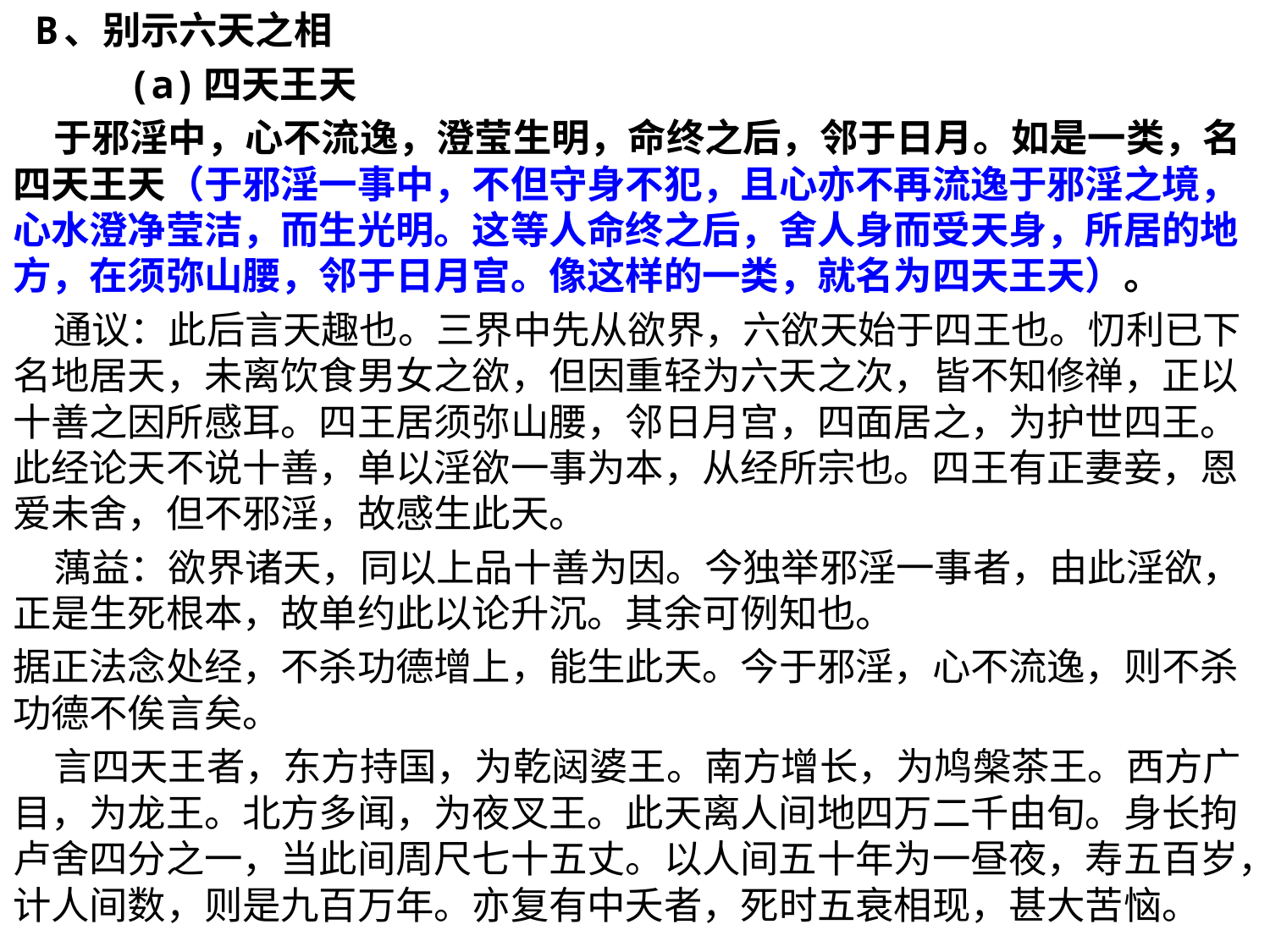

B、别示六天之相
     (a)四天王天
    于邪淫中，心不流逸，澄莹生明，命终之后，邻于日月。如是一类，名四天王天（于邪淫一事中，不但守身不犯，且心亦不再流逸于邪淫之境，心水澄净莹洁，而生光明。这等人命终之后，舍人身而受天身，所居的地方，在须弥山腰，邻于日月宫。像这样的一类，就名为四天王天）。
    通议：此后言天趣也。三界中先从欲界，六欲天始于四王也。忉利已下名地居天，未离饮食男女之欲，但因重轻为六天之次，皆不知修禅，正以十善之因所感耳。四王居须弥山腰，邻日月宫，四面居之，为护世四王。此经论天不说十善，单以淫欲一事为本，从经所宗也。四王有正妻妾，恩爱未舍，但不邪淫，故感生此天。
    蕅益：欲界诸天，同以上品十善为因。今独举邪淫一事者，由此淫欲，正是生死根本，故单约此以论升沉。其余可例知也。
据正法念处经，不杀功德增上，能生此天。今于邪淫，心不流逸，则不杀功德不俟言矣。
    言四天王者，东方持国，为乾闼婆王。南方增长，为鸠槃茶王。西方广目，为龙王。北方多闻，为夜叉王。此天离人间地四万二千由旬。身长拘卢舍四分之一，当此间周尺七十五丈。以人间五十年为一昼夜，寿五百岁，计人间数，则是九百万年。亦复有中夭者，死时五衰相现，甚大苦恼。